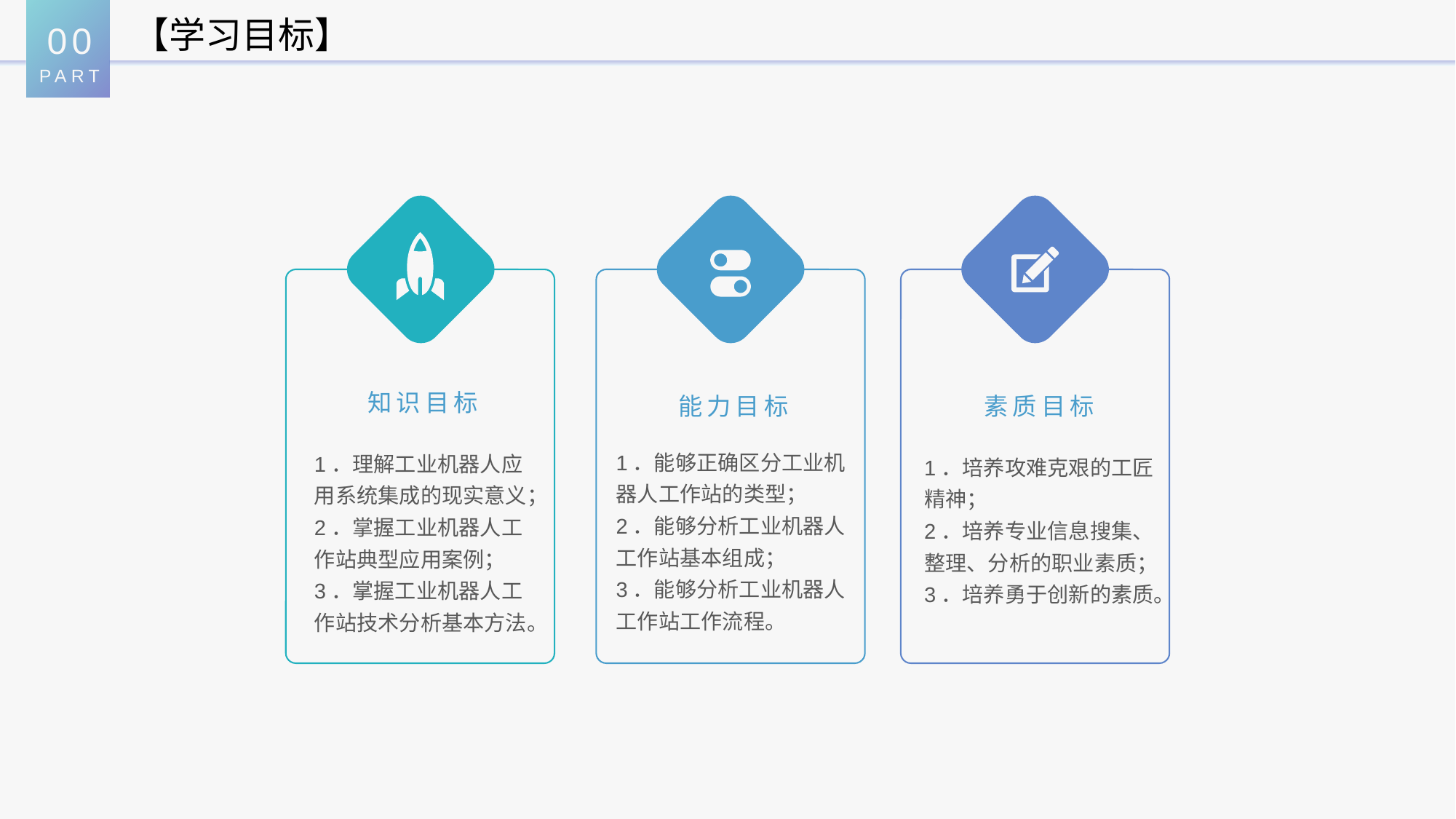

00
PART
【学习目标】

知识目标
1．理解工业机器人应用系统集成的现实意义；
2．掌握工业机器人工作站典型应用案例；
3．掌握工业机器人工作站技术分析基本方法。

能力目标
1．能够正确区分工业机器人工作站的类型；
2．能够分析工业机器人工作站基本组成；
3．能够分析工业机器人工作站工作流程。

素质目标
1．培养攻难克艰的工匠精神；
2．培养专业信息搜集、整理、分析的职业素质；
3．培养勇于创新的素质。